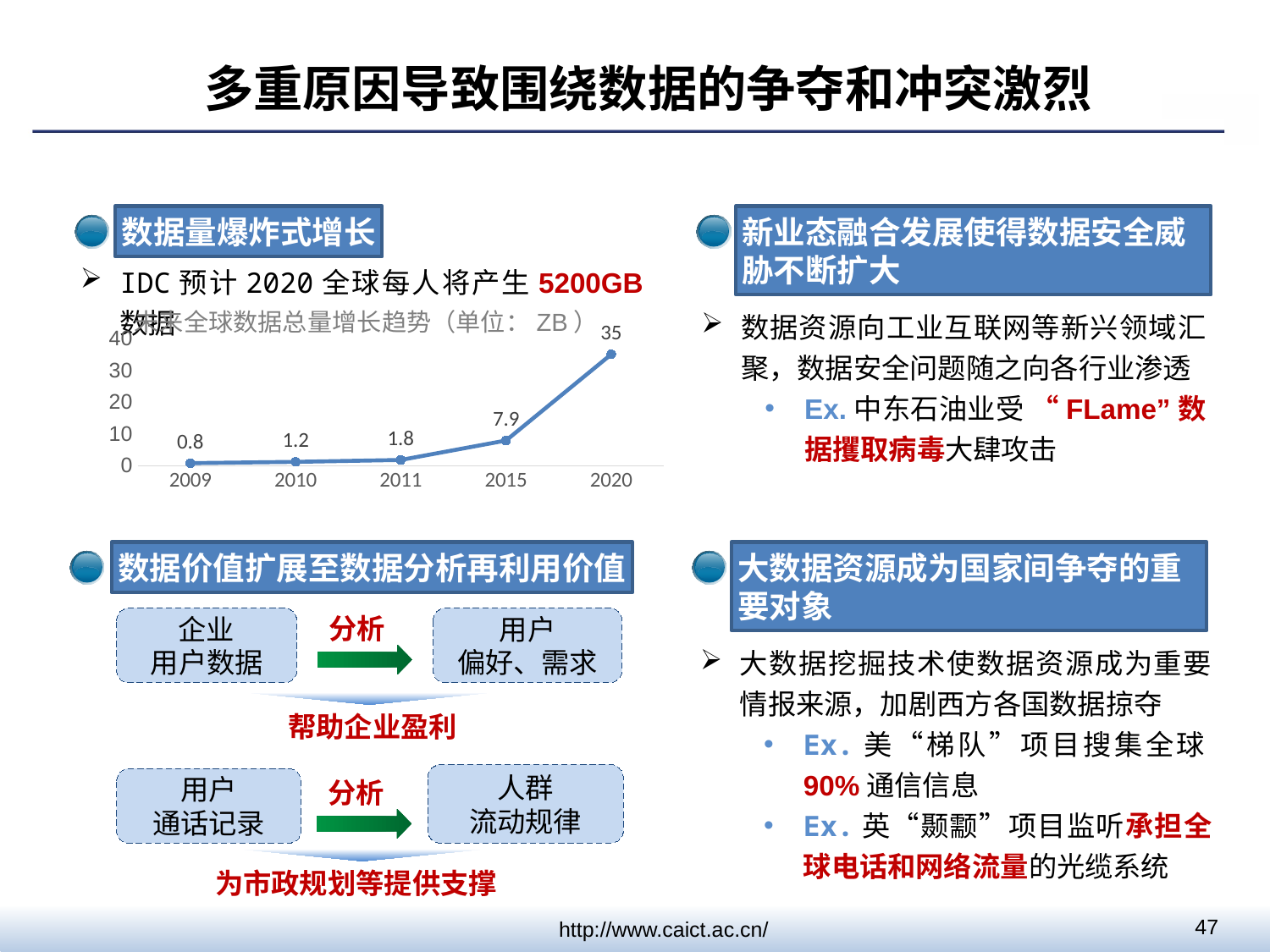

多重原因导致围绕数据的争夺和冲突激烈
数据量爆炸式增长
新业态融合发展使得数据安全威胁不断扩大

IDC预计2020全球每人将产生5200GB数据
数据资源向工业互联网等新兴领域汇聚，数据安全问题随之向各行业渗透
Ex.中东石油业受 “FLame”数据攫取病毒大肆攻击
未来全球数据总量增长趋势（单位：ZB）

### Chart

| Category | 系列 1 |
|---|---|
| 2009 | 0.8 |
| 2010 | 1.2 |
| 2011 | 1.8 |
| 2015 | 7.9 |
| 2020 | 35.0 |
数据价值扩展至数据分析再利用价值
大数据资源成为国家间争夺的重要对象

分析
企业
用户数据
用户
偏好、需求
大数据挖掘技术使数据资源成为重要情报来源，加剧西方各国数据掠夺
Ex.美“梯队”项目搜集全球90%通信信息
Ex.英“颞颥”项目监听承担全球电话和网络流量的光缆系统

帮助企业盈利
人群
流动规律
用户
通话记录
分析

为市政规划等提供支撑